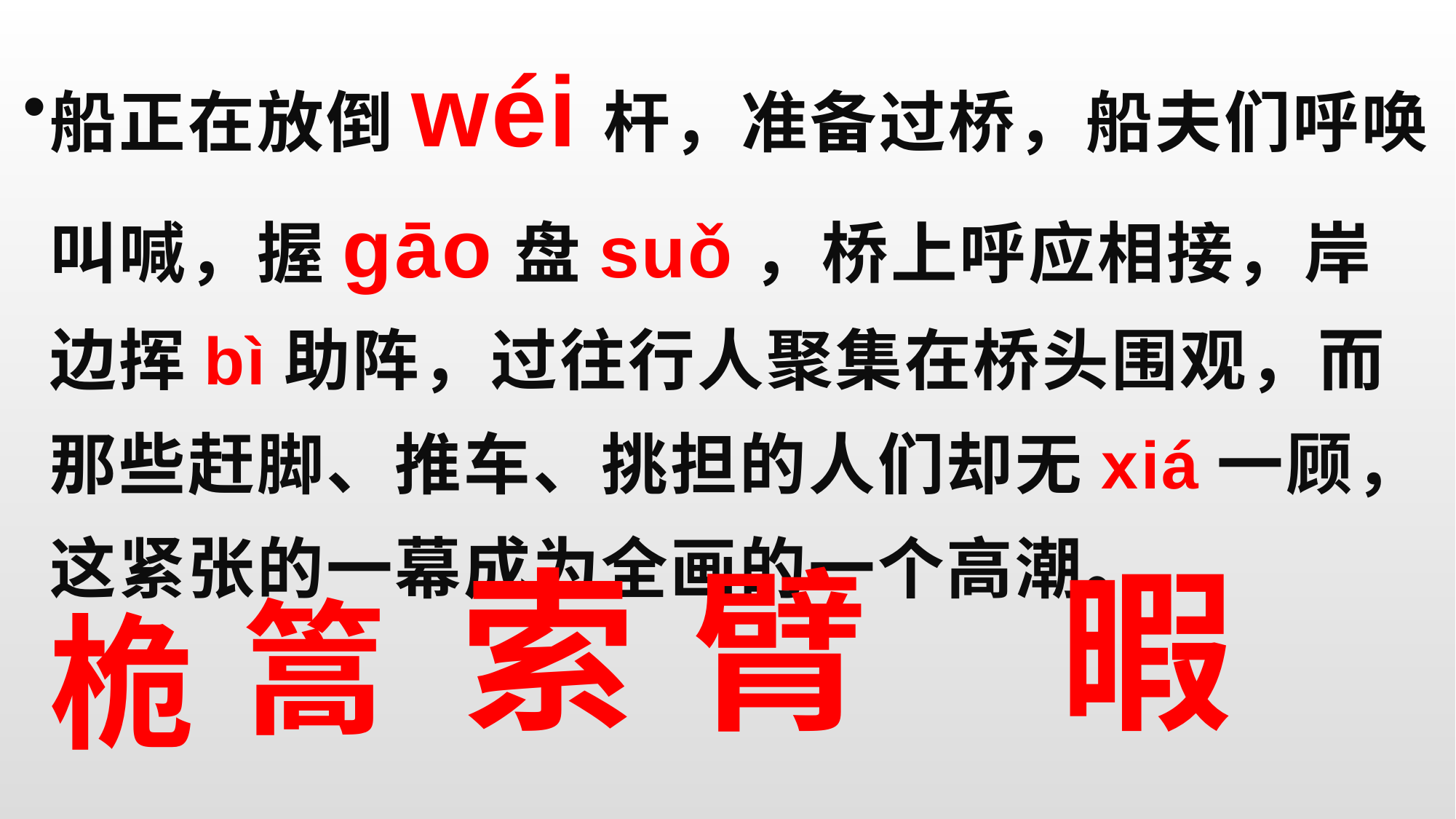

船正在放倒wéi杆，准备过桥，船夫们呼唤叫喊，握gāo盘suǒ，桥上呼应相接，岸边挥bì助阵，过往行人聚集在桥头围观，而那些赶脚、推车、挑担的人们却无xiá一顾，这紧张的一幕成为全画的一个高潮。
#
索
臂
暇
篙
桅